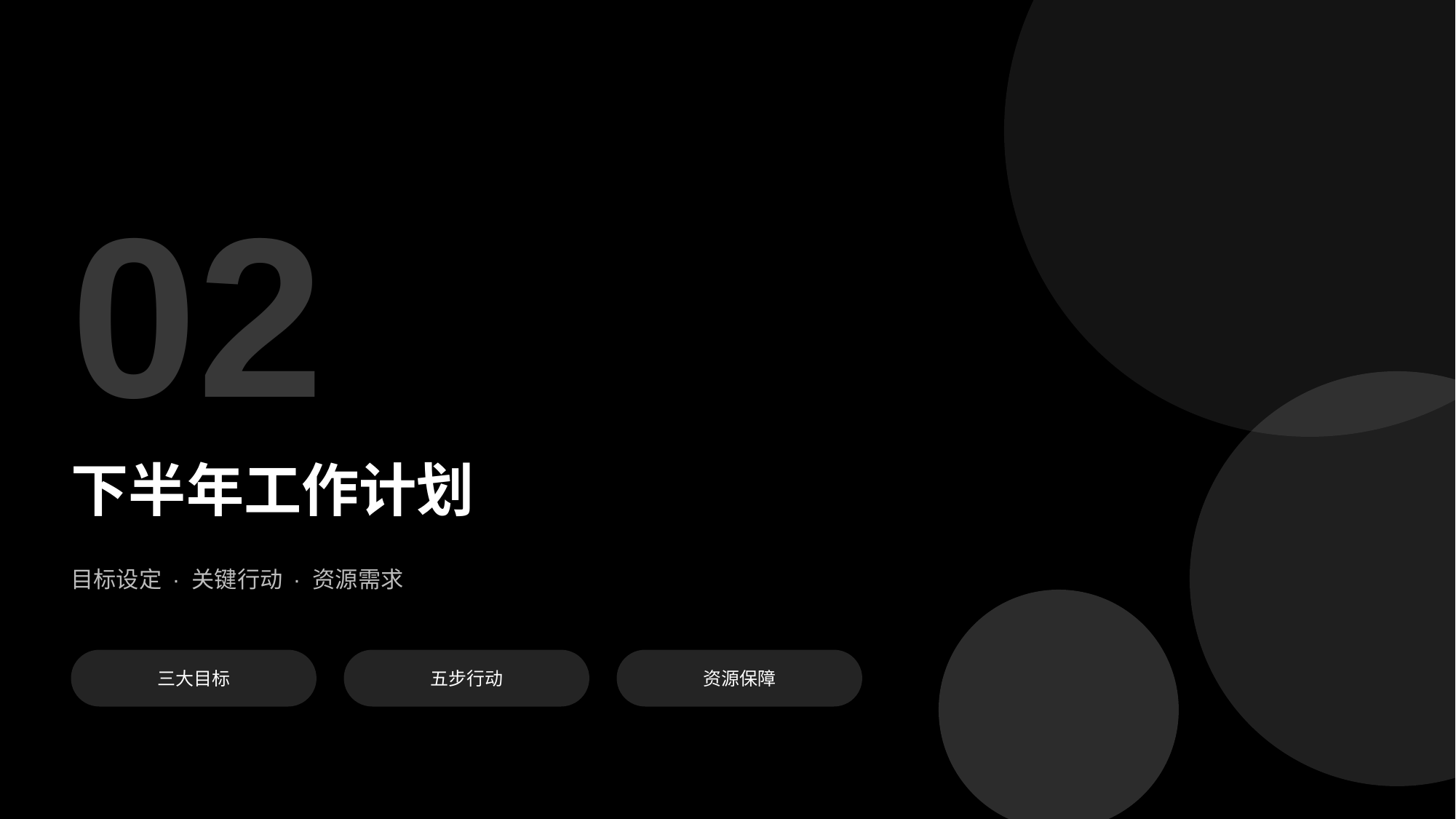

02

下半年工作计划
目标设定 · 关键行动 · 资源需求

三大目标
五步行动
资源保障